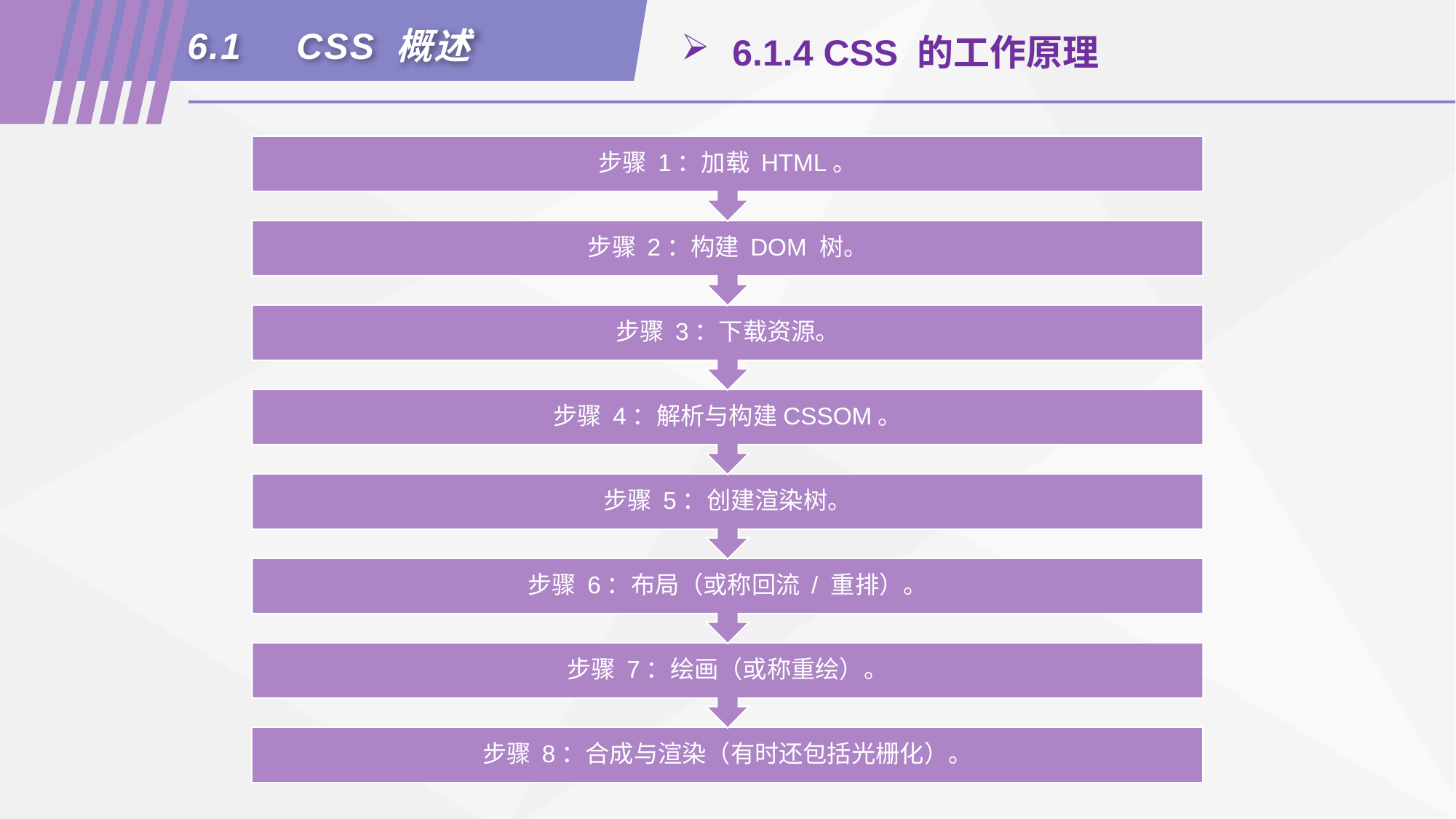

6.1	CSS 概述
 6.1.4 CSS 的工作原理
步骤 8：合成与渲染（有时还包括光栅化）。
步骤 7：绘画（或称重绘）。
步骤 6：布局（或称回流 / 重排）。
步骤 5：创建渲染树。
步骤 4：解析与构建CSSOM。
步骤 3：下载资源。
步骤 2：构建 DOM 树。
步骤 1：加载 HTML。